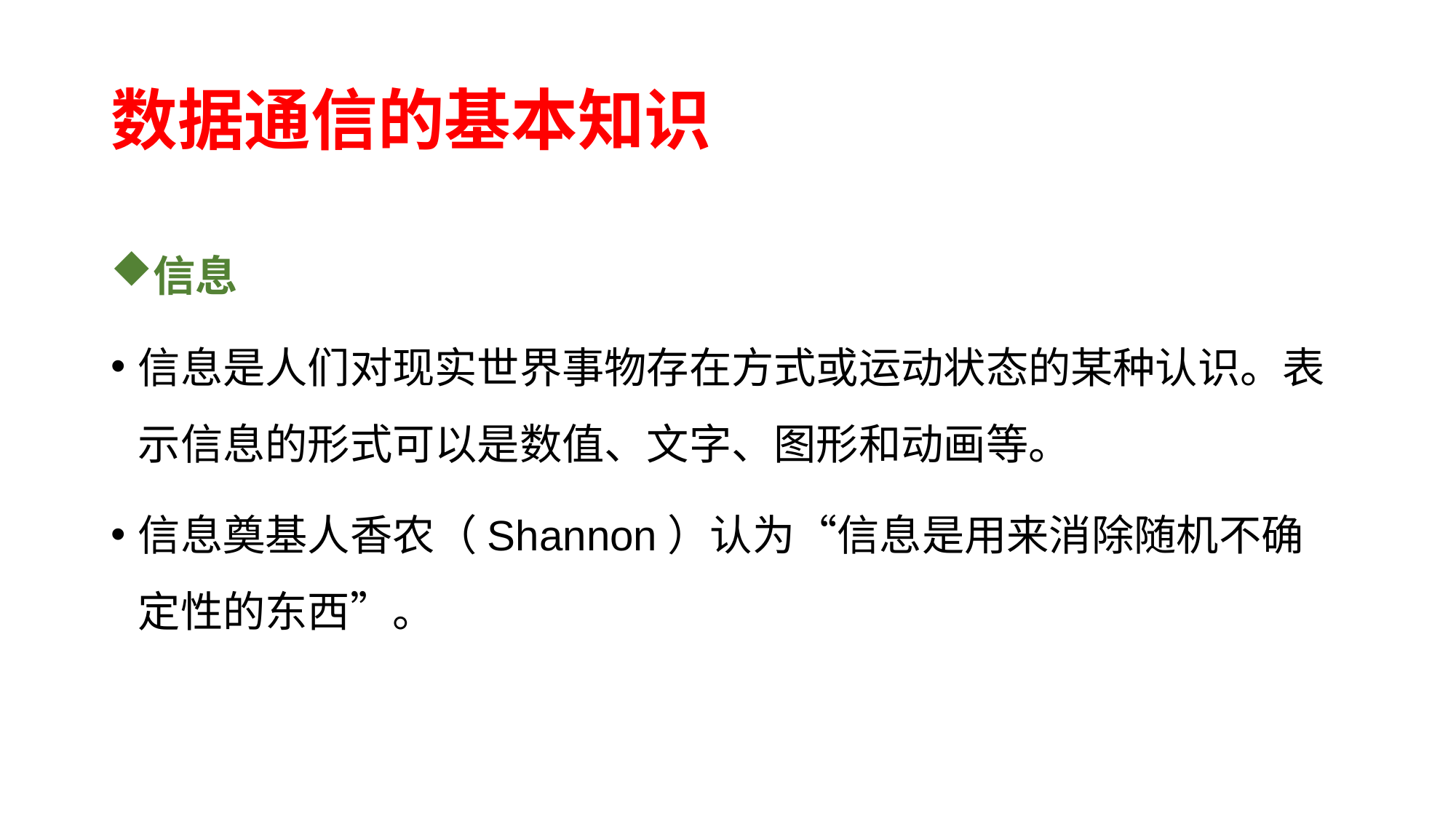

# 数据通信的基本知识
信息
信息是人们对现实世界事物存在方式或运动状态的某种认识。表示信息的形式可以是数值、文字、图形和动画等。
信息奠基人香农（Shannon）认为“信息是用来消除随机不确定性的东西”。